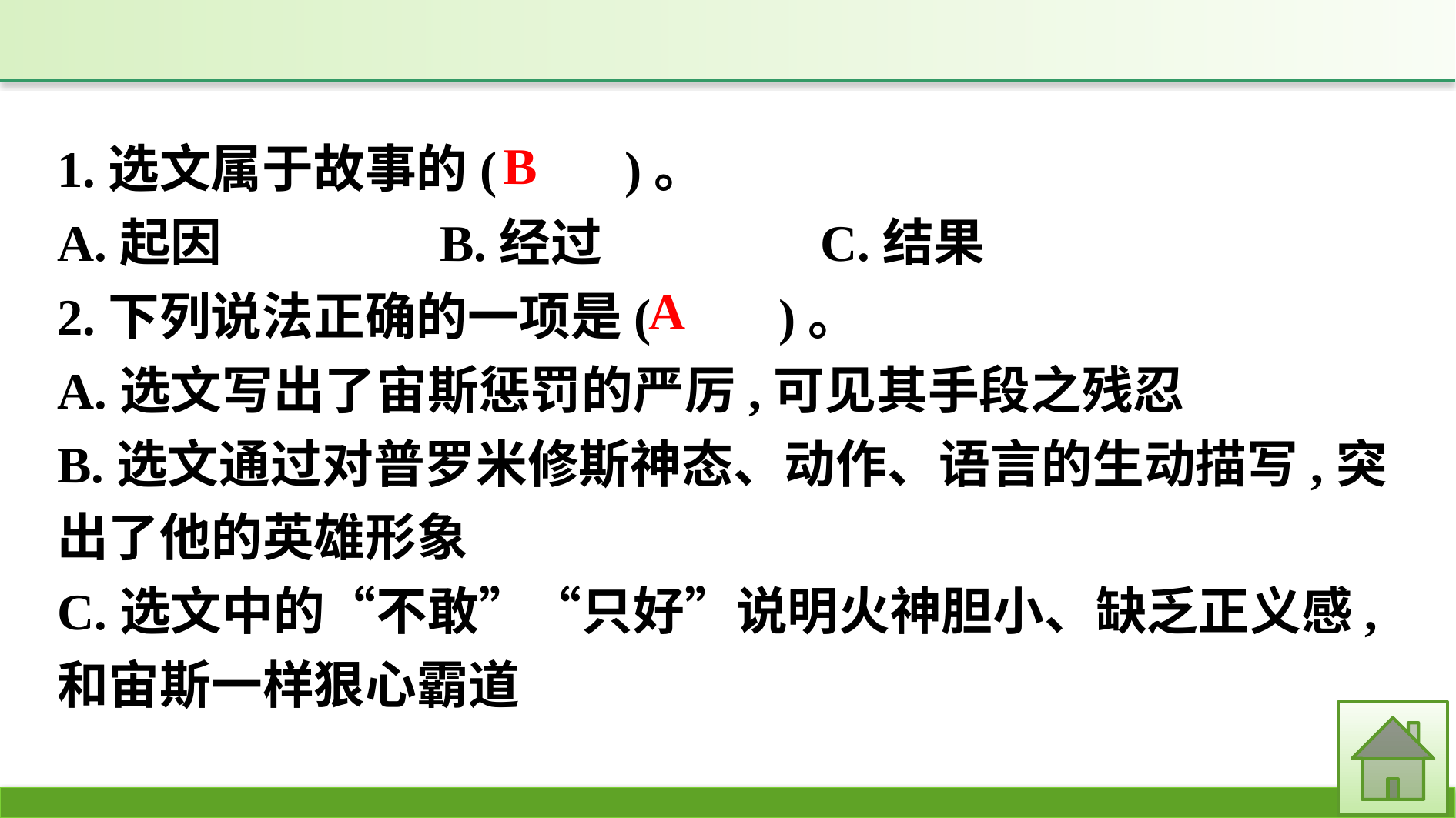

1.选文属于故事的(　　)。
A.起因　　　　B.经过　　　　C.结果
2.下列说法正确的一项是(　　)。
A.选文写出了宙斯惩罚的严厉,可见其手段之残忍
B.选文通过对普罗米修斯神态、动作、语言的生动描写,突出了他的英雄形象
C.选文中的“不敢”“只好”说明火神胆小、缺乏正义感,和宙斯一样狠心霸道
B
A